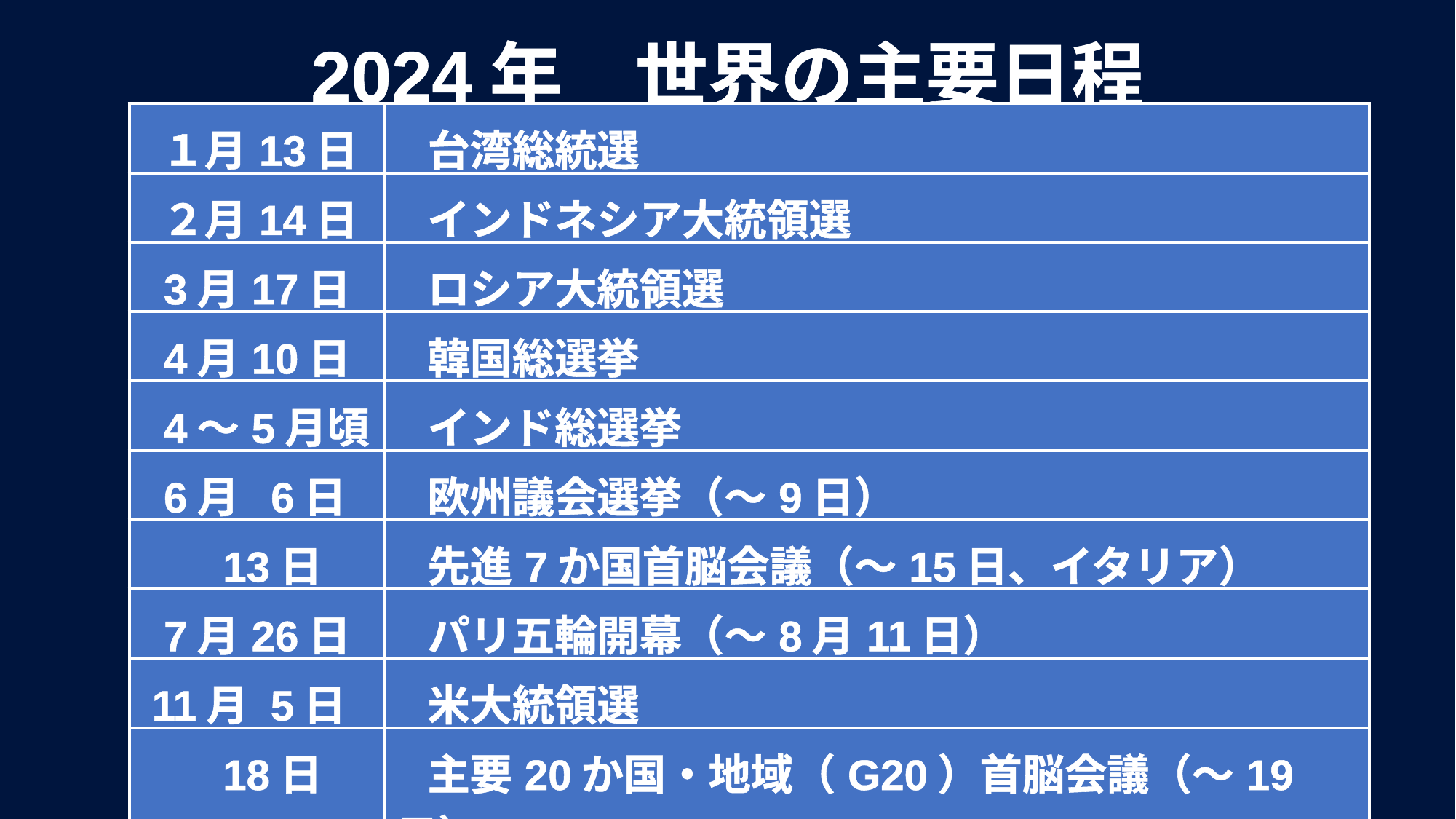

2024年　世界の主要日程
| １月13日 | 台湾総統選 |
| --- | --- |
| ２月14日 | インドネシア大統領選 |
| 3月17日 | ロシア大統領選 |
| 4月10日 | 韓国総選挙 |
| 4～5月頃 | インド総選挙 |
| 6月 6日 | 欧州議会選挙（～9日） |
| 13日 | 先進7か国首脳会議（～15日、イタリア） |
| 7月26日 | パリ五輪開幕（～8月11日） |
| 11月 5日 | 米大統領選 |
| 18日 | 主要20か国・地域（G20）首脳会議（～19日） |